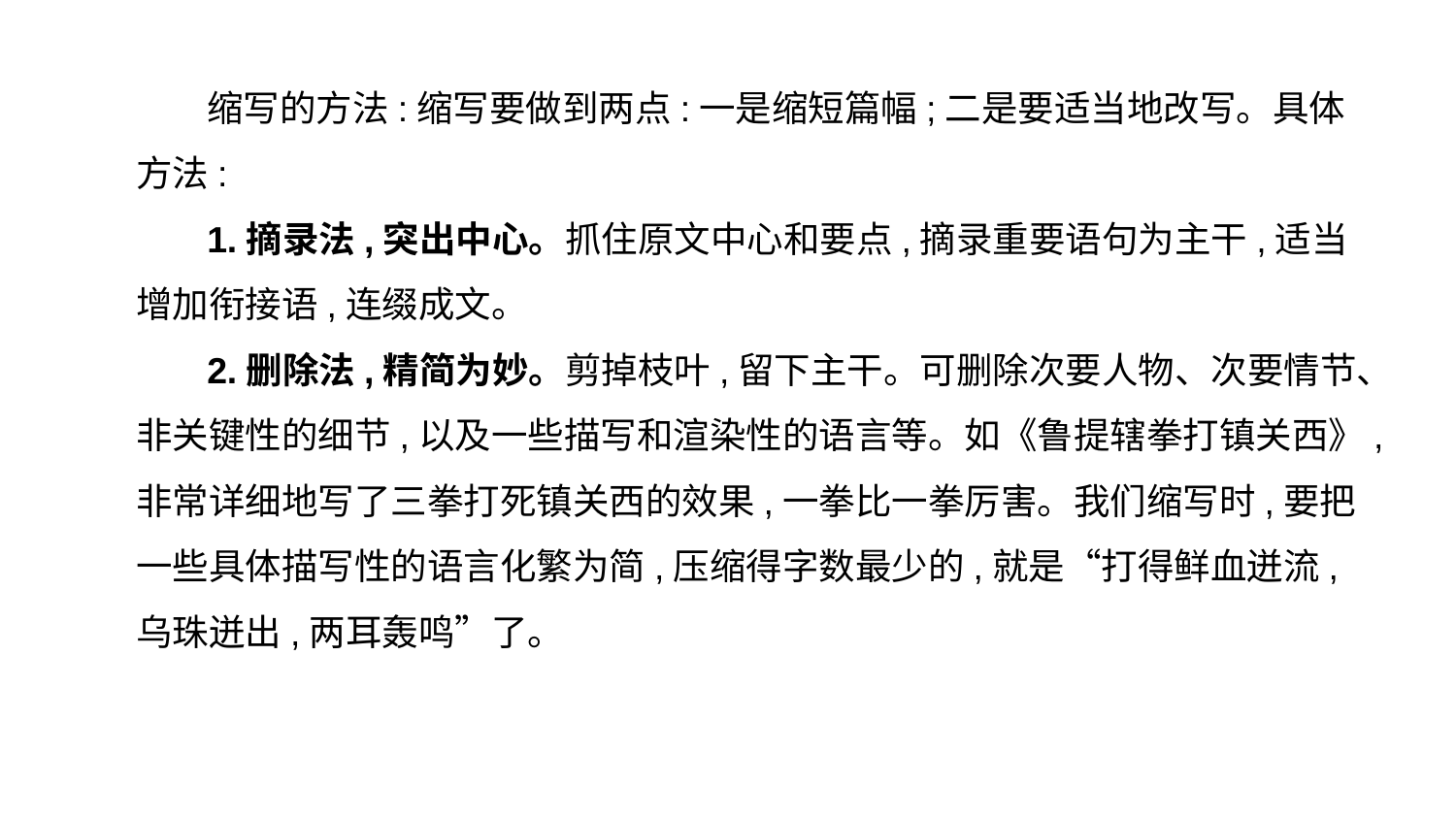

缩写的方法:缩写要做到两点:一是缩短篇幅;二是要适当地改写。具体方法:
1.摘录法,突出中心。抓住原文中心和要点,摘录重要语句为主干,适当增加衔接语,连缀成文。
2.删除法,精简为妙。剪掉枝叶,留下主干。可删除次要人物、次要情节、非关键性的细节,以及一些描写和渲染性的语言等。如《鲁提辖拳打镇关西》,非常详细地写了三拳打死镇关西的效果,一拳比一拳厉害。我们缩写时,要把一些具体描写性的语言化繁为简,压缩得字数最少的,就是“打得鲜血迸流,乌珠迸出,两耳轰鸣”了。